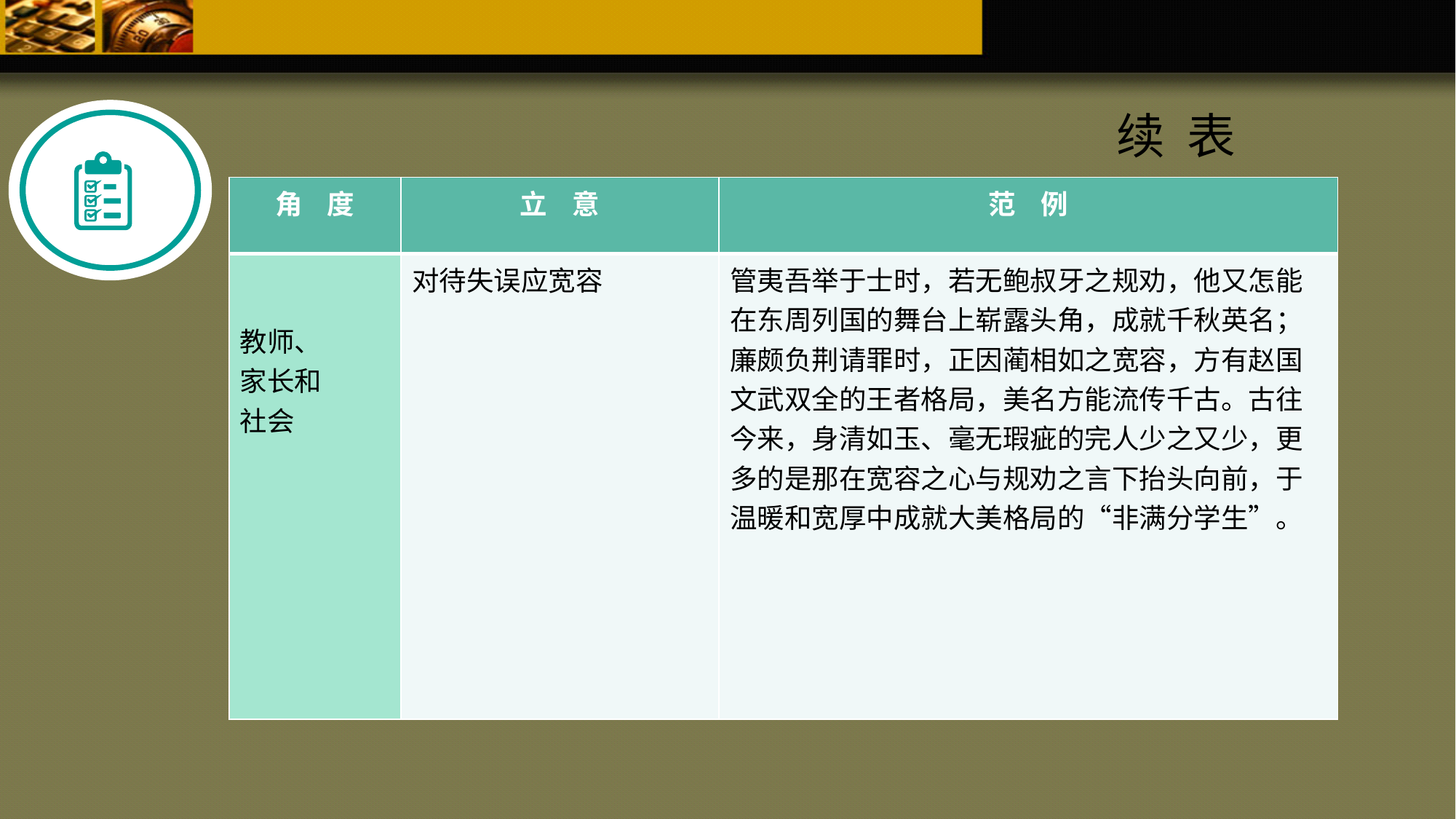

续  表

| 角 度 | 立 意 | 范 例 |
| --- | --- | --- |
| 教师、 家长和 社会 | 对待失误应宽容 | 管夷吾举于士时，若无鲍叔牙之规劝，他又怎能在东周列国的舞台上崭露头角，成就千秋英名；廉颇负荆请罪时，正因蔺相如之宽容，方有赵国文武双全的王者格局，美名方能流传千古。古往今来，身清如玉、毫无瑕疵的完人少之又少，更多的是那在宽容之心与规劝之言下抬头向前，于温暖和宽厚中成就大美格局的“非满分学生”。 |